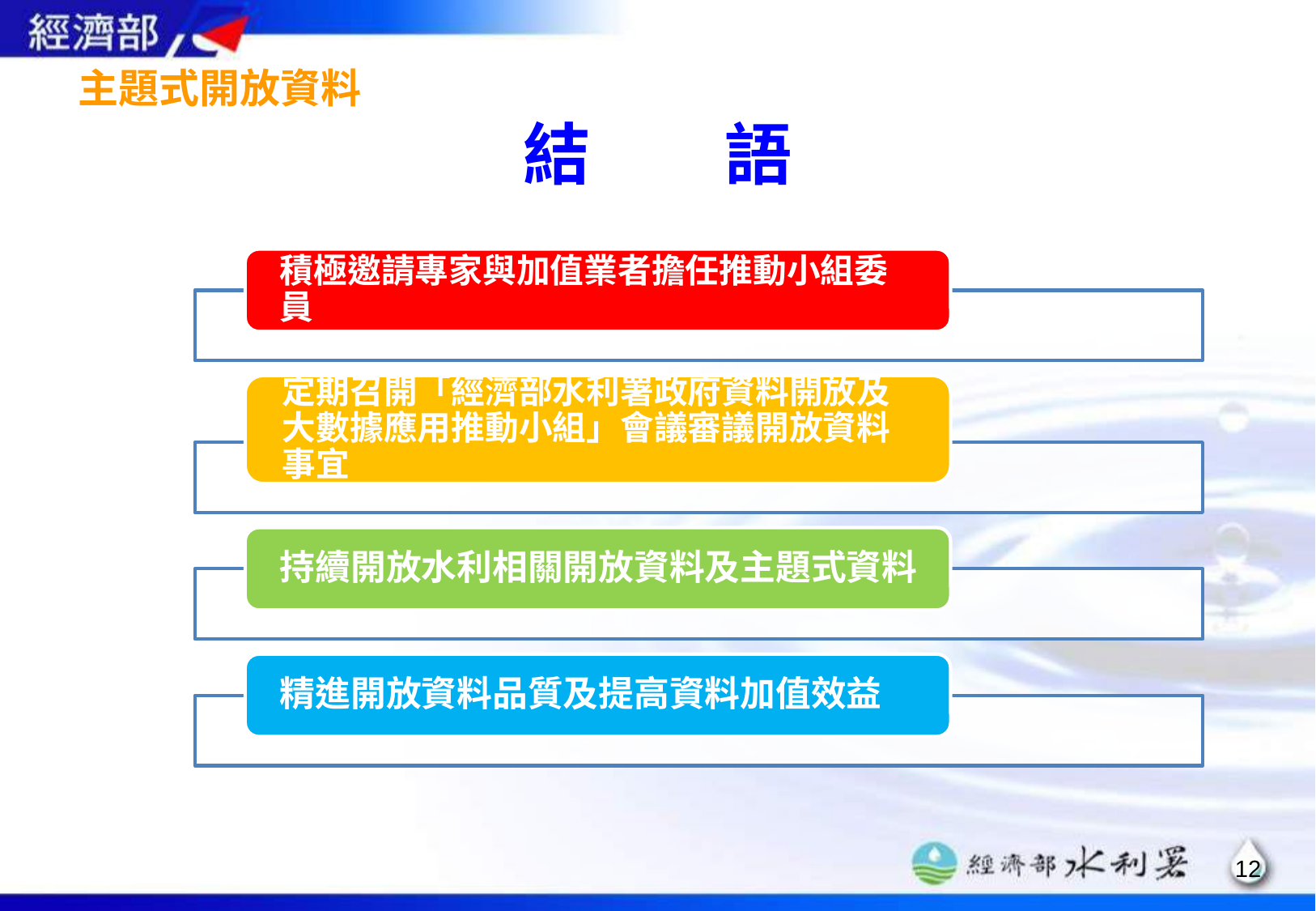

# 主題式開放資料
結　　語
積極邀請專家與加值業者擔任推動小組委員
定期召開「經濟部水利署政府資料開放及大數據應用推動小組」會議審議開放資料事宜
持續開放水利相關開放資料及主題式資料
精進開放資料品質及提高資料加值效益
12